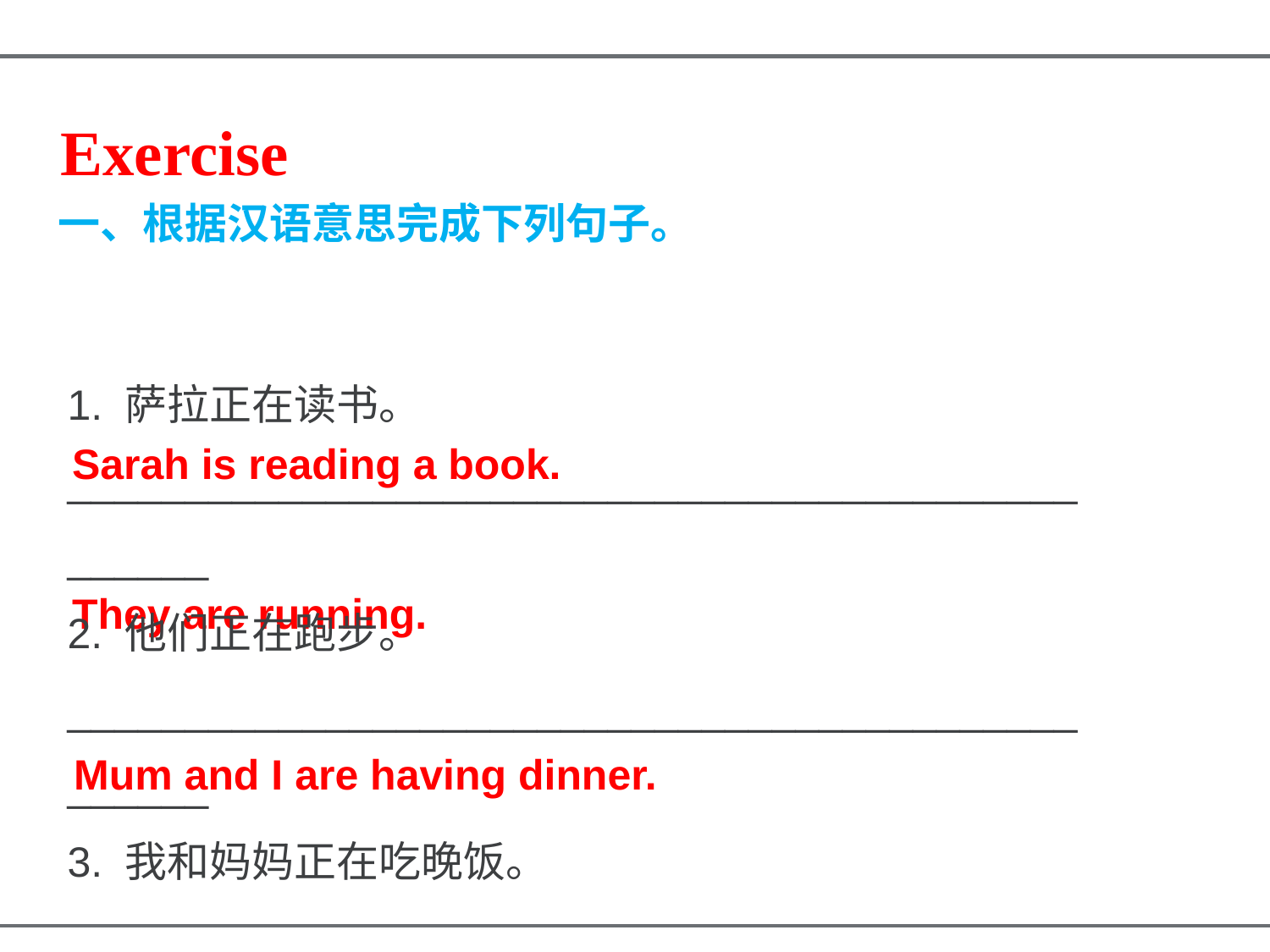

Exercise
一、根据汉语意思完成下列句子。
1. 萨拉正在读书。
_________________________________________________
2. 他们正在跑步。
_________________________________________________
3. 我和妈妈正在吃晚饭。
_________________________________________________
Sarah is reading a book.
They are running.
Mum and I are having dinner.